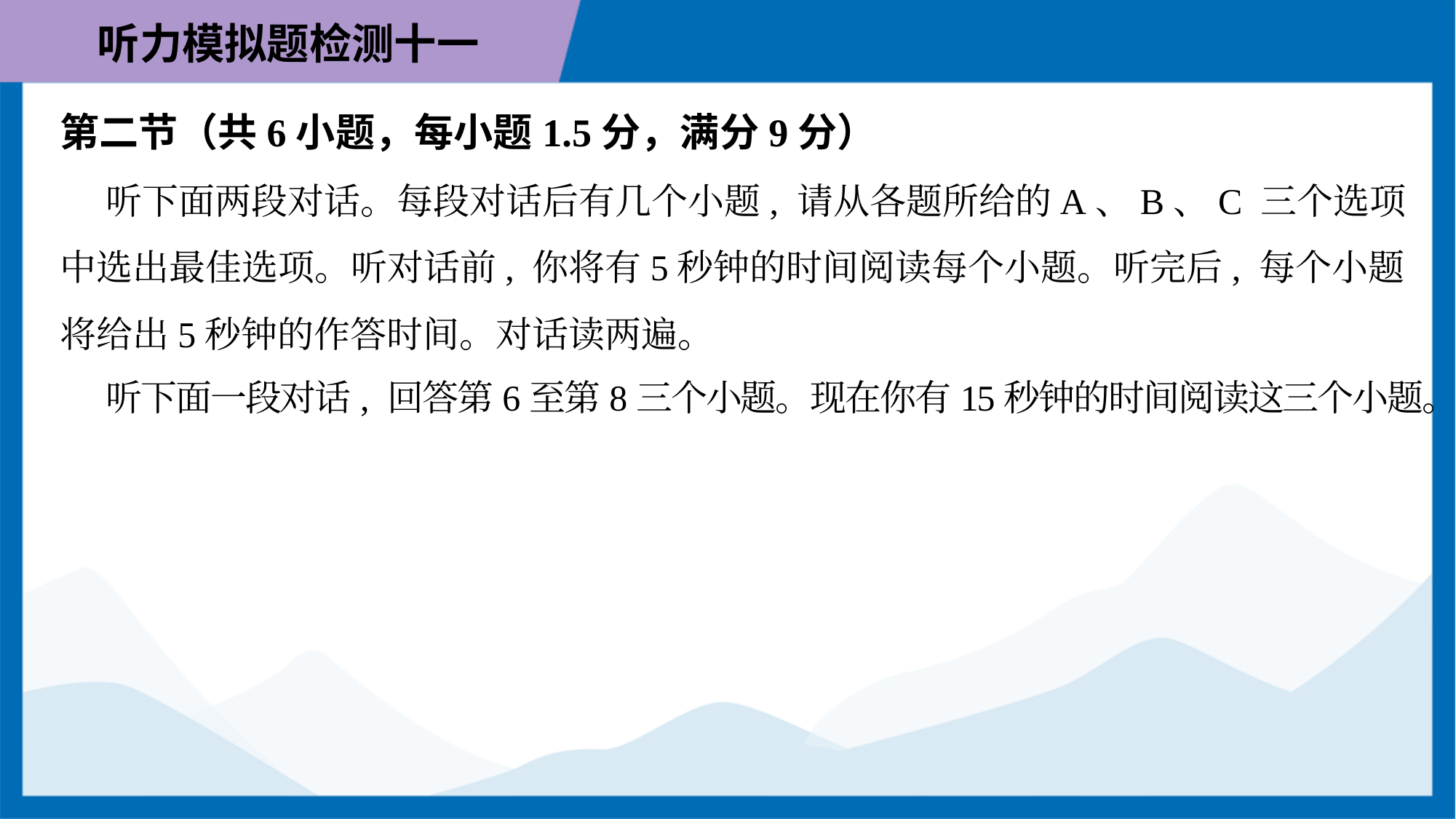

第二节（共6小题，每小题1.5分，满分9分）
    听下面两段对话。每段对话后有几个小题, 请从各题所给的A、B、C 三个选项
中选出最佳选项。听对话前, 你将有5秒钟的时间阅读每个小题。听完后, 每个小题
将给出5秒钟的作答时间。对话读两遍。
    听下面一段对话, 回答第6至第8三个小题。现在你有15秒钟的时间阅读这三个小题。